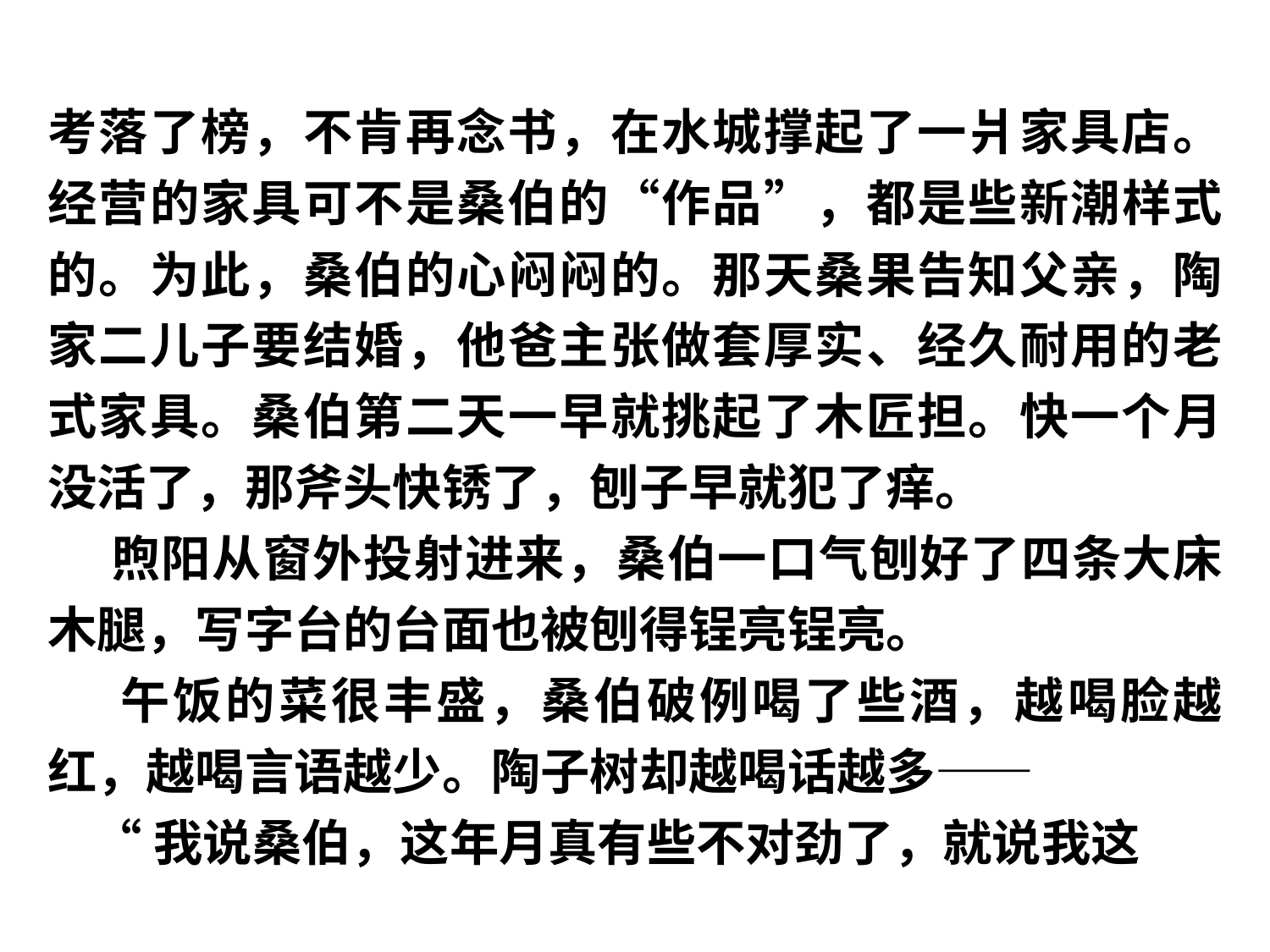

考落了榜，不肯再念书，在水城撑起了一爿家具店。经营的家具可不是桑伯的“作品”，都是些新潮样式的。为此，桑伯的心闷闷的。那天桑果告知父亲，陶家二儿子要结婚，他爸主张做套厚实、经久耐用的老式家具。桑伯第二天一早就挑起了木匠担。快一个月没活了，那斧头快锈了，刨子早就犯了痒。
    煦阳从窗外投射进来，桑伯一口气刨好了四条大床木腿，写字台的台面也被刨得锃亮锃亮。
    午饭的菜很丰盛，桑伯破例喝了些酒，越喝脸越红，越喝言语越少。陶子树却越喝话越多——
    “我说桑伯，这年月真有些不对劲了，就说我这